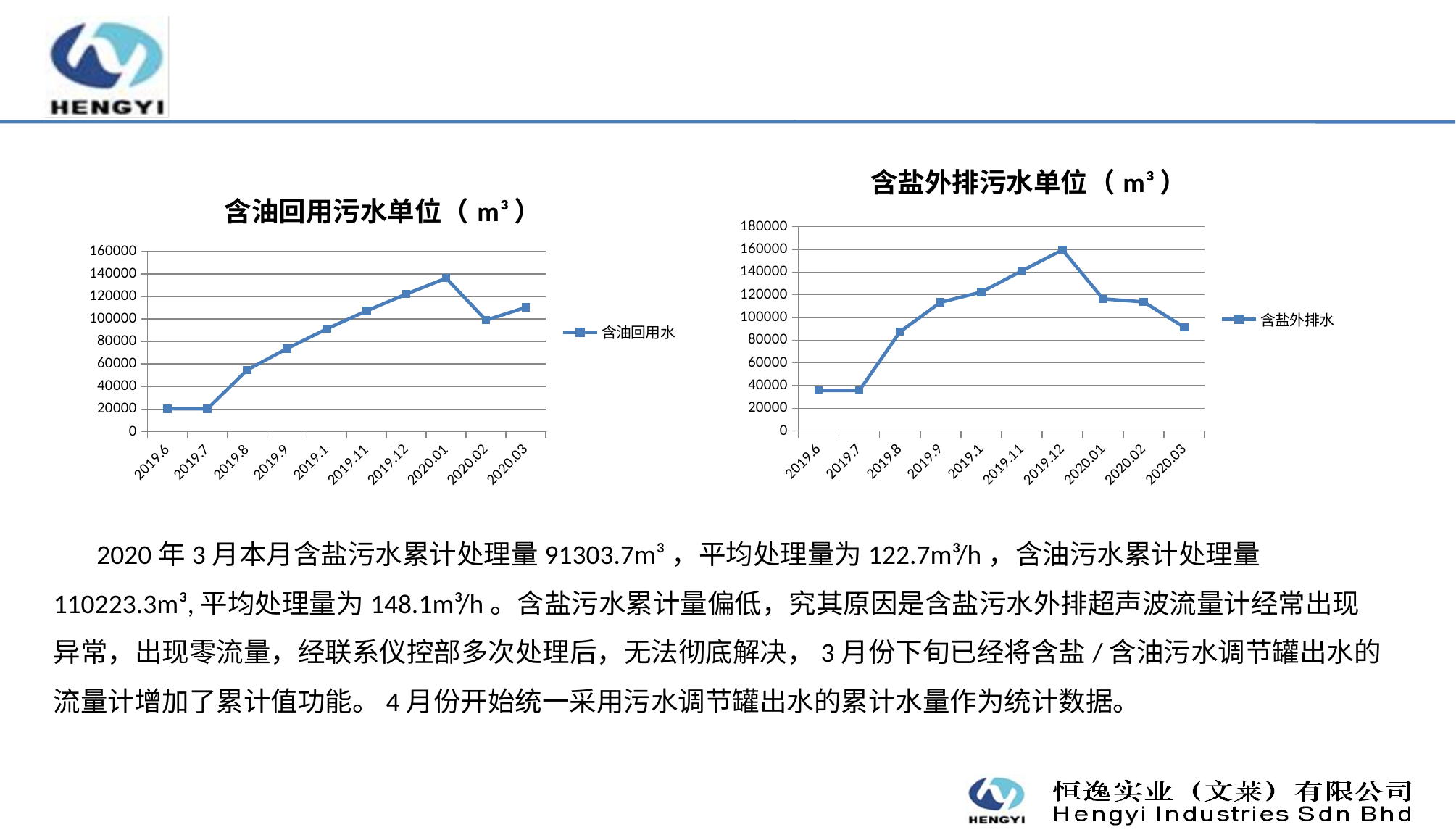

### Chart: 含盐外排污水单位（m³）

| Category | 含盐外排水 |
|---|---|
| 2019.6 | 35678.20000000001 |
| 2019.7 | 35678.20000000001 |
| 2019.8 | 87347.19999999998 |
| 2019.9 | 113370.29999999999 |
| 2019.1 | 122390.0 |
| 2019.11 | 141001.20000000007 |
| 2019.12 | 159518.1 |
| 2020.01 | 116386.3 |
| 2020.02 | 113743.7 |
| 2020.03 | 91303.7 |

### Chart: 含油回用污水单位（m³）

| Category | 含油回用水 |
|---|---|
| 2019.6 | 20082.300000000017 |
| 2019.7 | 20082.300000000017 |
| 2019.8 | 54610.5 |
| 2019.9 | 73607.59999999998 |
| 2019.1 | 91106.0 |
| 2019.11 | 107118.20000000001 |
| 2019.12 | 122074.2 |
| 2020.01 | 136141.0 |
| 2020.02 | 98878.3 |
| 2020.03 | 110223.3 |
       2020年3月本月含盐污水累计处理量91303.7m³，平均处理量为122.7m³/h，含油污水累计处理量110223.3m³,平均处理量为148.1m³/h。含盐污水累计量偏低，究其原因是含盐污水外排超声波流量计经常出现异常，出现零流量，经联系仪控部多次处理后，无法彻底解决，3月份下旬已经将含盐/含油污水调节罐出水的流量计增加了累计值功能。4月份开始统一采用污水调节罐出水的累计水量作为统计数据。